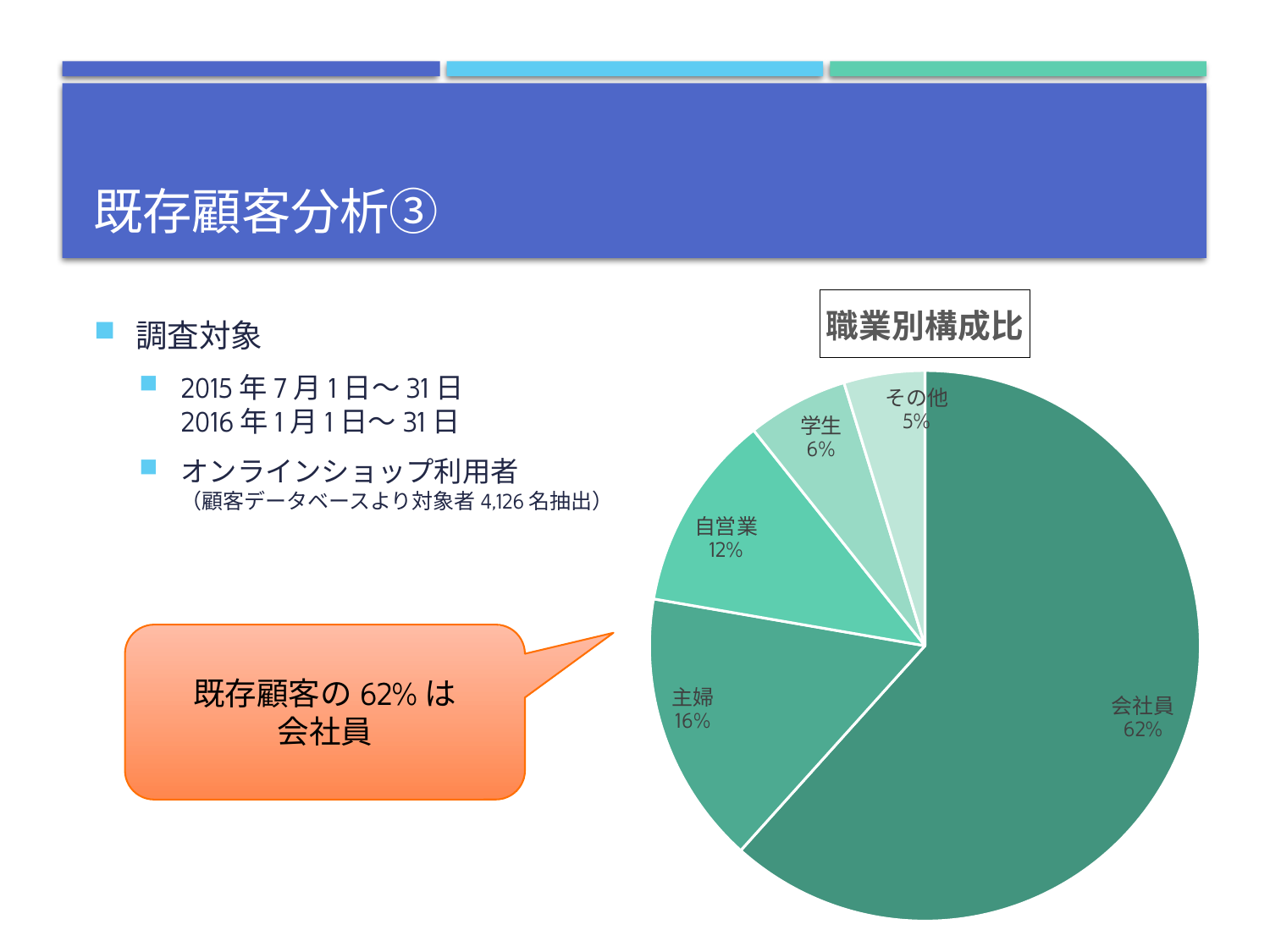

# 既存顧客分析③

### Chart:

| Category | 職業別構成比 |
|---|---|
| 会社員 | 2544.0 |
| 主婦 | 663.0 |
| 自営業 | 478.0 |
| 学生 | 245.0 |
| その他 | 196.0 |
調査対象
2015年7月1日～31日
2016年1月1日～31日
オンラインショップ利用者
（顧客データベースより対象者4,126名抽出）
既存顧客の62%は
会社員